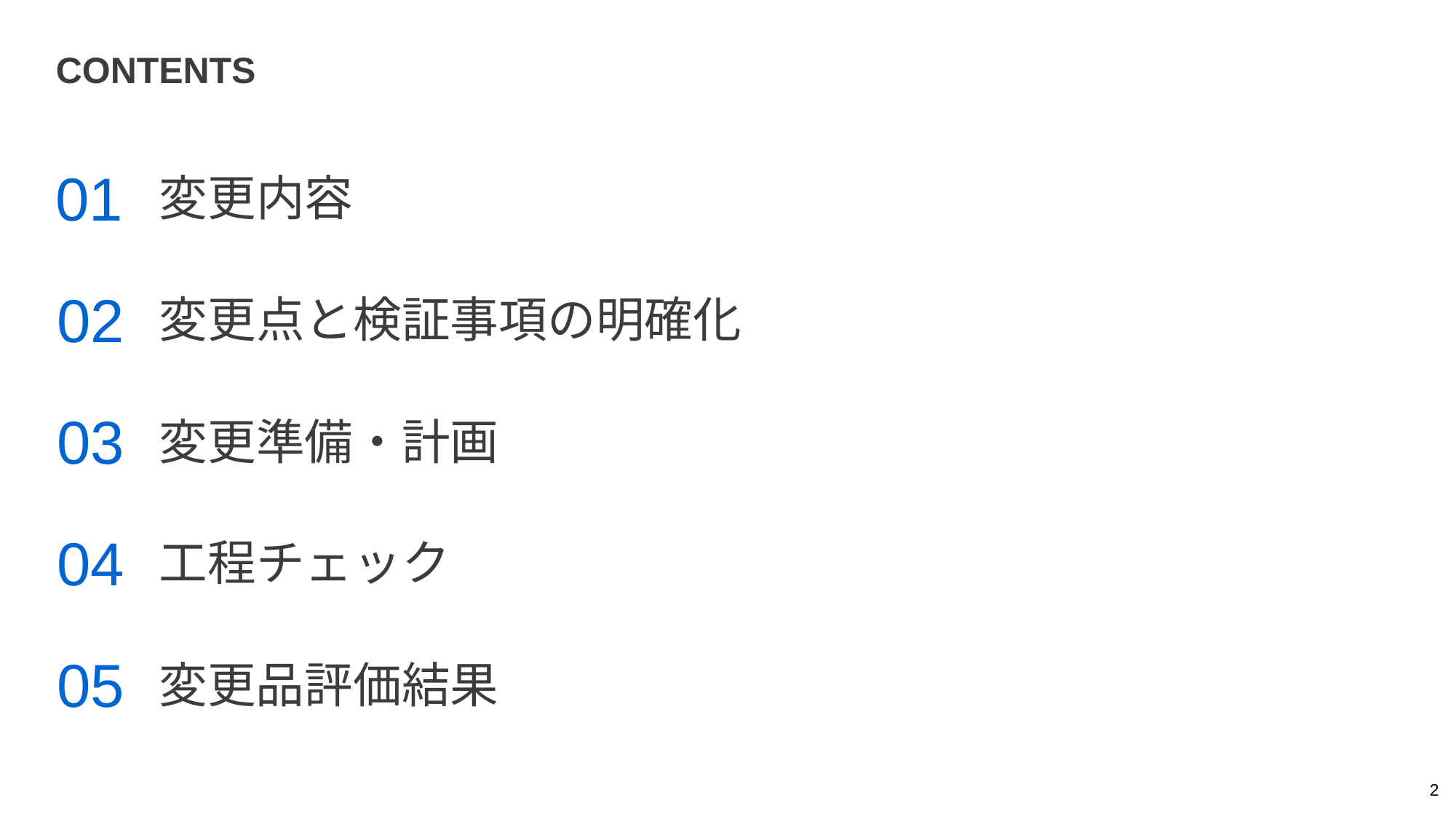

# Contents
01
変更内容
02
変更点と検証事項の明確化
03
変更準備・計画
04
工程チェック
05
変更品評価結果